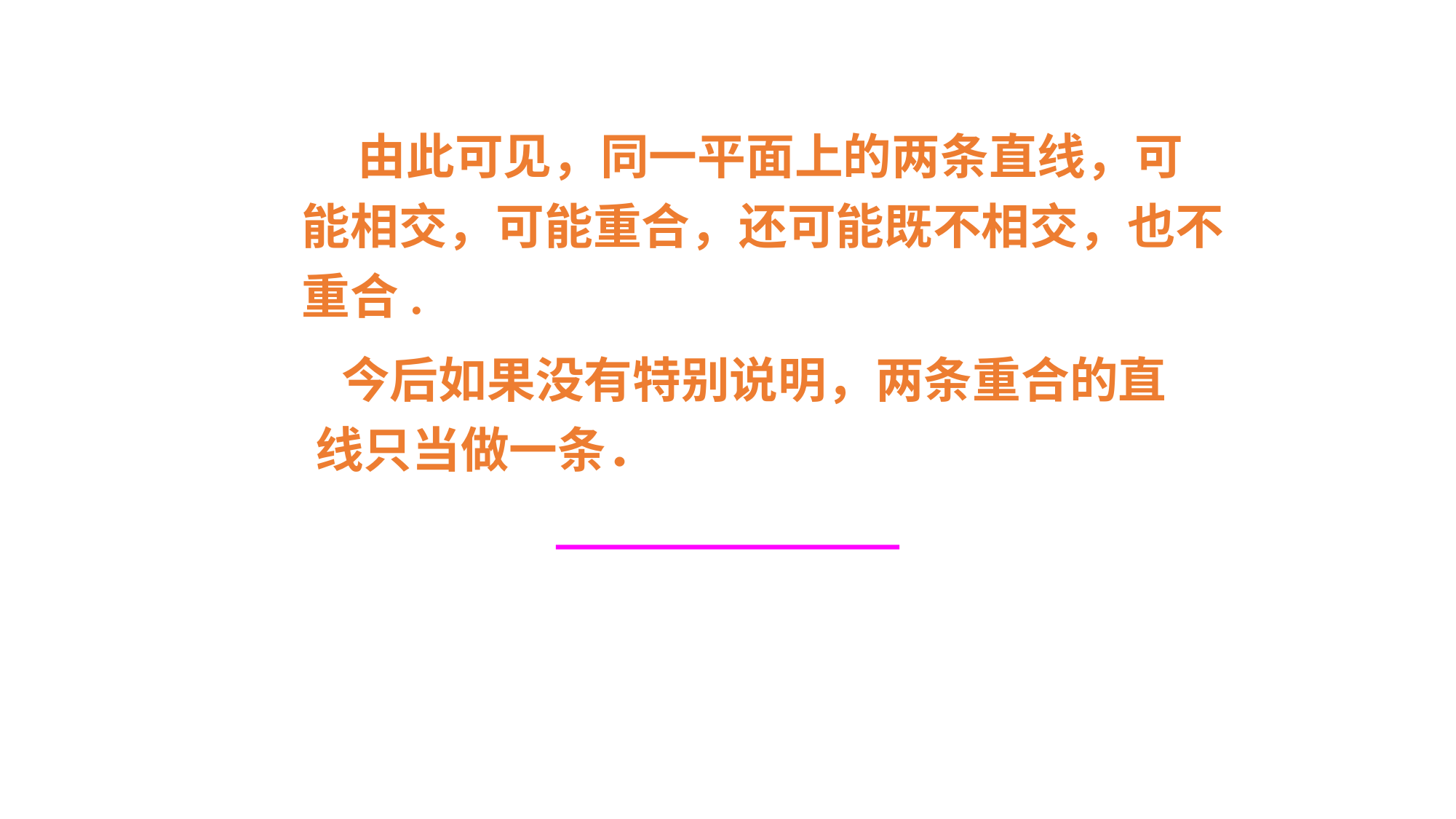

由此可见，同一平面上的两条直线，可能相交，可能重合，还可能既不相交，也不重合.
     今后如果没有特别说明，两条重合的直线只当做一条．